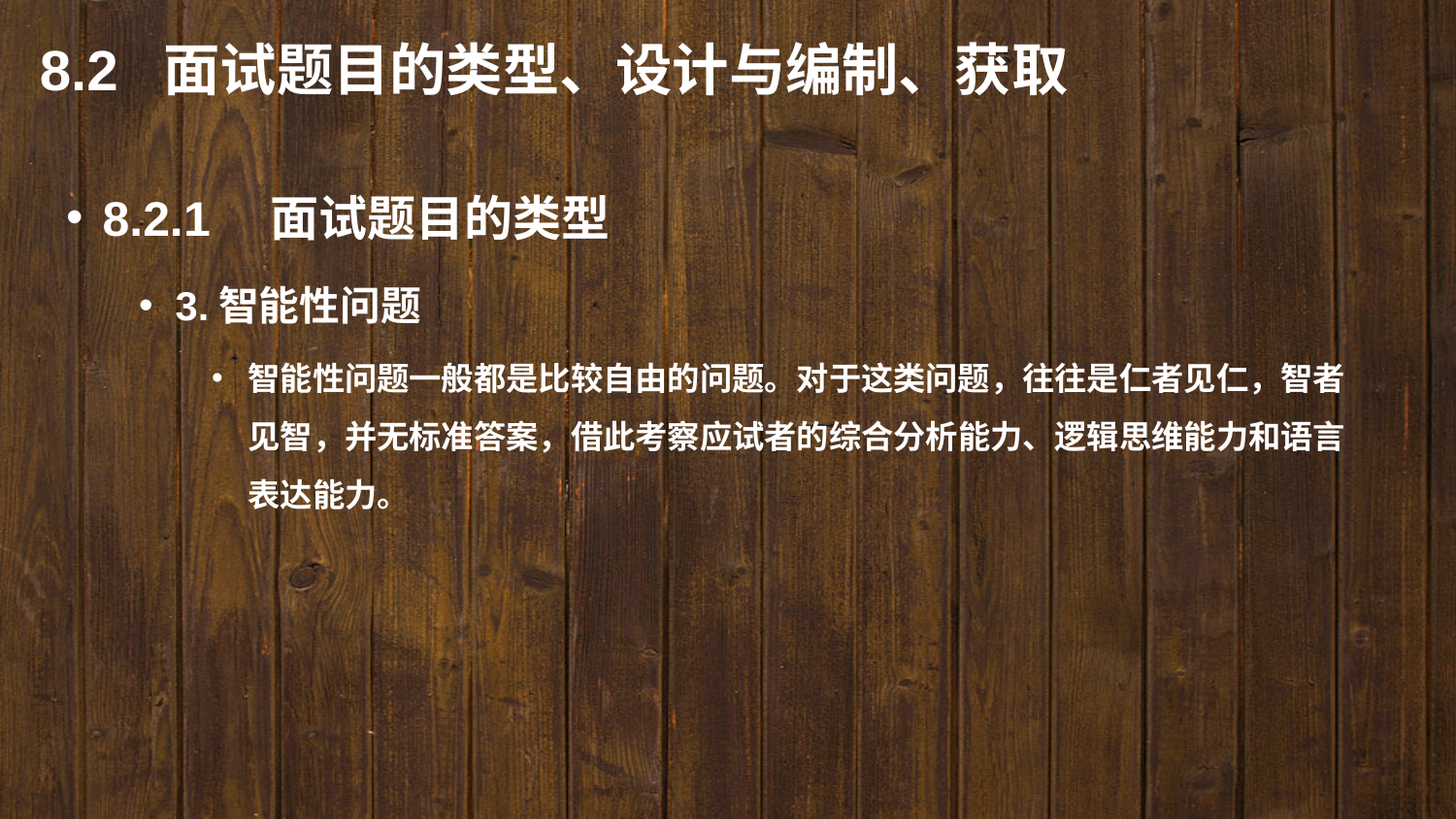

8.2  面试题目的类型、设计与编制、获取
8.2.1　面试题目的类型
3.智能性问题
智能性问题一般都是比较自由的问题。对于这类问题，往往是仁者见仁，智者见智，并无标准答案，借此考察应试者的综合分析能力、逻辑思维能力和语言表达能力。